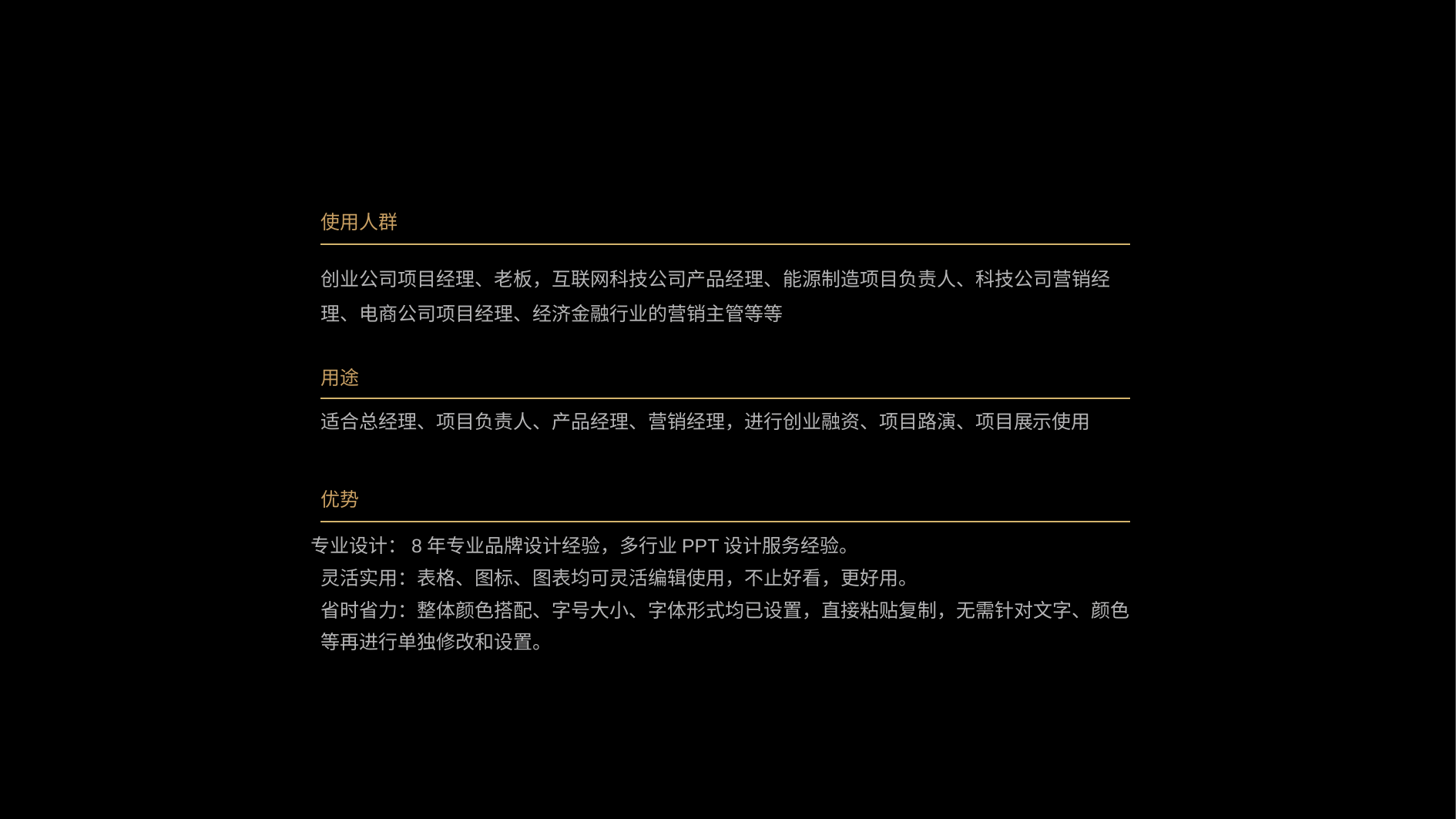

使用人群

创业公司项目经理、老板，互联网科技公司产品经理、能源制造项目负责人、科技公司营销经理、电商公司项目经理、经济金融行业的营销主管等等
用途

适合总经理、项目负责人、产品经理、营销经理，进行创业融资、项目路演、项目展示使用
优势

专业设计：8年专业品牌设计经验，多行业PPT设计服务经验。
灵活实用：表格、图标、图表均可灵活编辑使用，不止好看，更好用。
省时省力：整体颜色搭配、字号大小、字体形式均已设置，直接粘贴复制，无需针对文字、颜色
等再进行单独修改和设置。